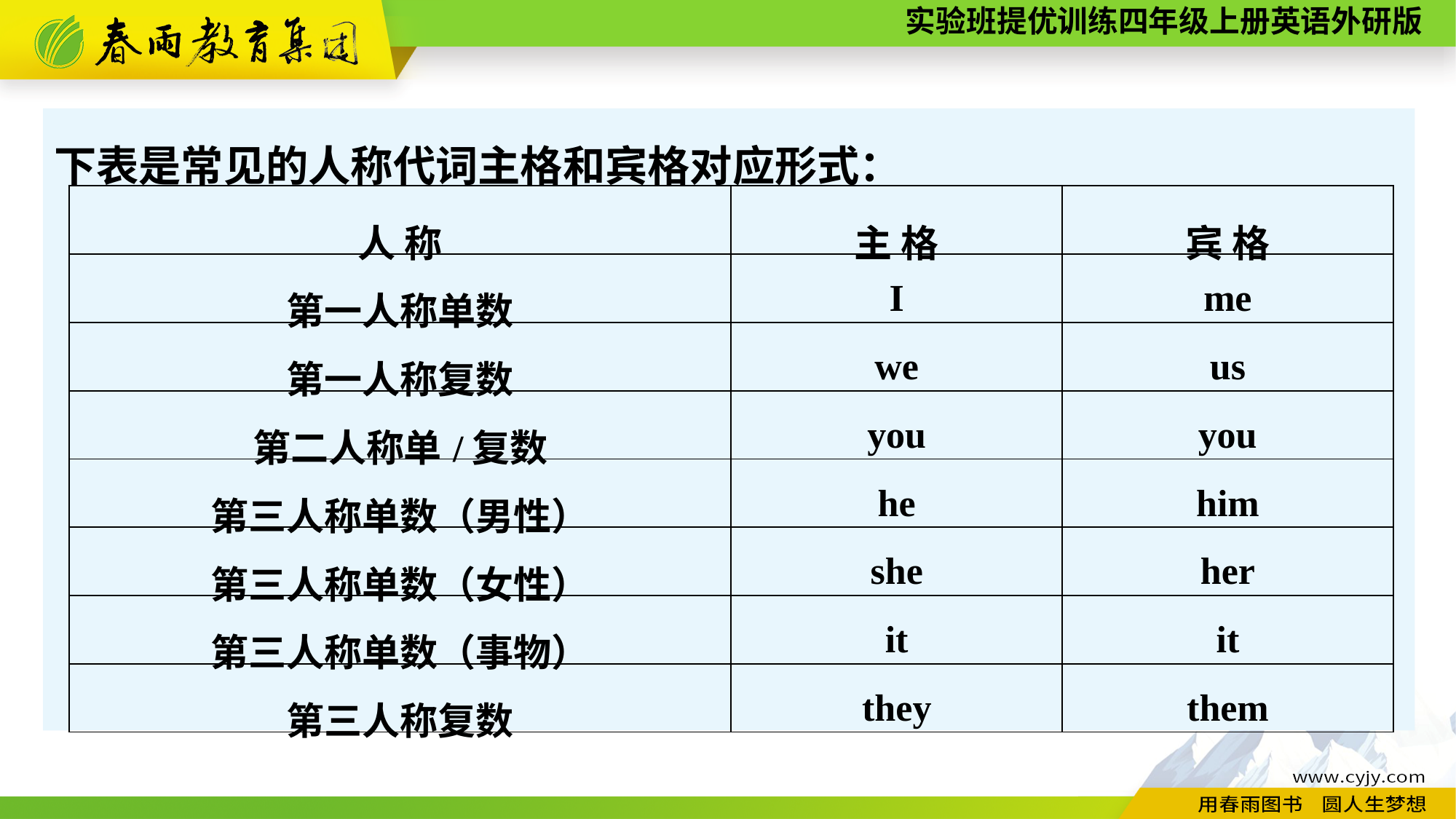

下表是常见的人称代词主格和宾格对应形式：

| 人 称 | 主 格 | 宾 格 |
| --- | --- | --- |
| 第一人称单数 | I | me |
| 第一人称复数 | we | us |
| 第二人称单/复数 | you | you |
| 第三人称单数（男性） | he | him |
| 第三人称单数（女性） | she | her |
| 第三人称单数（事物） | it | it |
| 第三人称复数 | they | them |